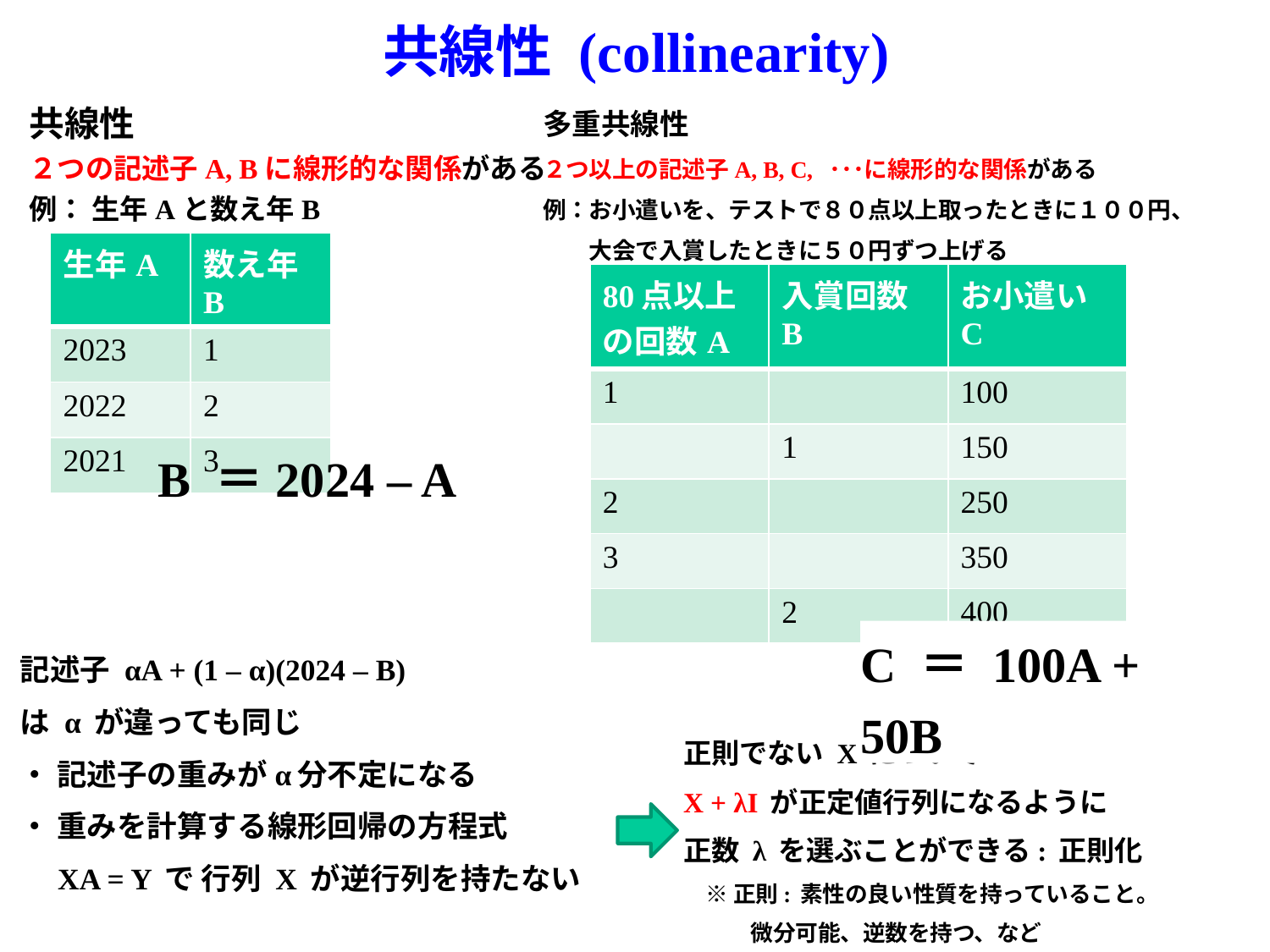

共線性 (collinearity)
共線性
２つの記述子A, Bに線形的な関係がある
例： 生年Aと数え年B
多重共線性
２つ以上の記述子A, B, C,  ･･･に線形的な関係がある
例：お小遣いを、テストで８０点以上取ったときに１００円、
　　大会で入賞したときに５０円ずつ上げる
| 生年A | 数え年B |
| --- | --- |
| 2023 | 1 |
| 2022 | 2 |
| 2021 | 3 |
| 80点以上の回数A | 入賞回数B | お小遣いC |
| --- | --- | --- |
| 1 |  | 100 |
|  | 1 | 150 |
| 2 |  | 250 |
| 3 |  | 350 |
|  | 2 | 400 |
B ＝2024 – A
C ＝ 100A + 50B
記述子 αA + (1 – α)(2024 – B)
は α が違っても同じ
・ 記述子の重みがα分不定になる
・ 重みを計算する線形回帰の方程式
　XA = Y で 行列 X が逆行列を持たない

正則でない X について
X + λI が正定値行列になるように
正数 λ を選ぶことができる: 正則化
　※ 正則: 素性の良い性質を持っていること。
　　　微分可能、逆数を持つ、など